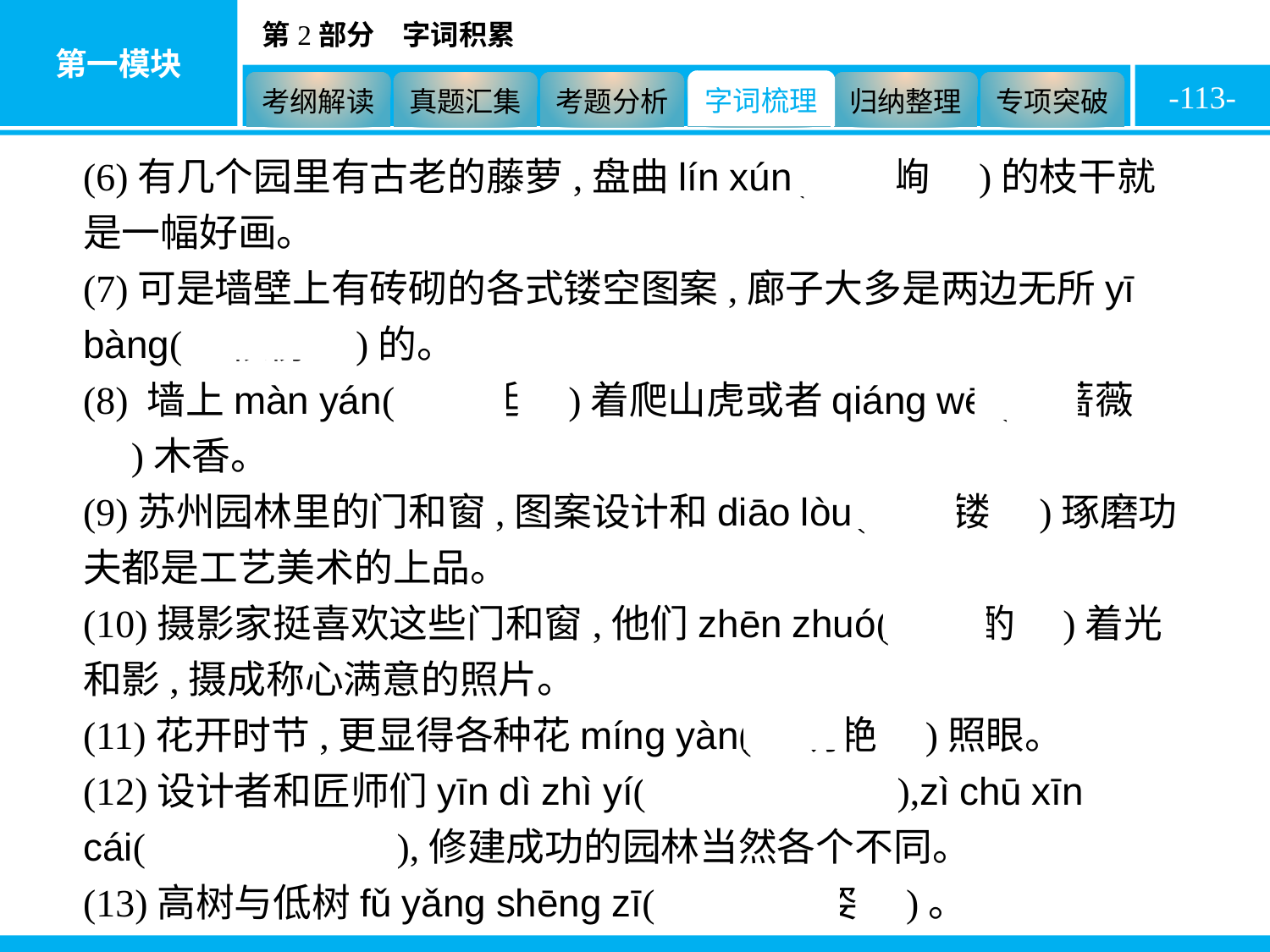

-113-
(6)有几个园里有古老的藤萝,盘曲lín xún(　嶙峋　)的枝干就是一幅好画。
(7)可是墙壁上有砖砌的各式镂空图案,廊子大多是两边无所yī bàng(　依傍　)的。
(8) 墙上màn yán(　蔓延　)着爬山虎或者qiáng wēi(　蔷薇　)木香。
(9)苏州园林里的门和窗,图案设计和diāo lòu(　雕镂　)琢磨功夫都是工艺美术的上品。
(10)摄影家挺喜欢这些门和窗,他们zhēn zhuó(　斟酌　)着光和影,摄成称心满意的照片。
(11)花开时节,更显得各种花míng yàn(　明艳　)照眼。
(12)设计者和匠师们yīn dì zhì yí(　因地制宜　),zì chū xīn cái(　自出心裁　),修建成功的园林当然各个不同。
(13)高树与低树fǔ yǎng shēng zī(　俯仰生姿　)。